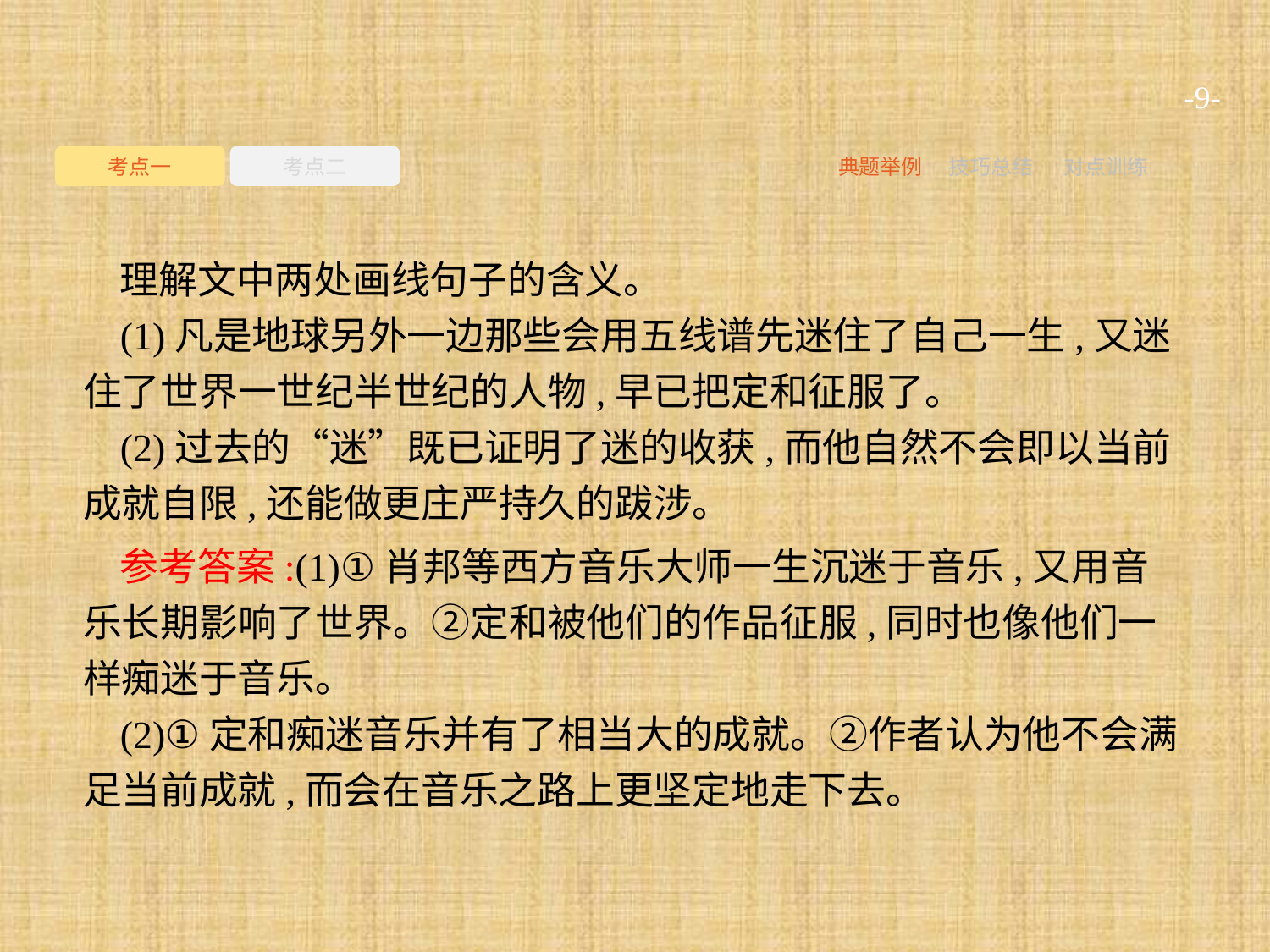

-9-
考点一
考点二
典题举例
技巧总结
对点训练
理解文中两处画线句子的含义。
(1)凡是地球另外一边那些会用五线谱先迷住了自己一生,又迷住了世界一世纪半世纪的人物,早已把定和征服了。
(2)过去的“迷”既已证明了迷的收获,而他自然不会即以当前成就自限,还能做更庄严持久的跋涉。
参考答案:(1)①肖邦等西方音乐大师一生沉迷于音乐,又用音乐长期影响了世界。②定和被他们的作品征服,同时也像他们一样痴迷于音乐。
(2)①定和痴迷音乐并有了相当大的成就。②作者认为他不会满足当前成就,而会在音乐之路上更坚定地走下去。